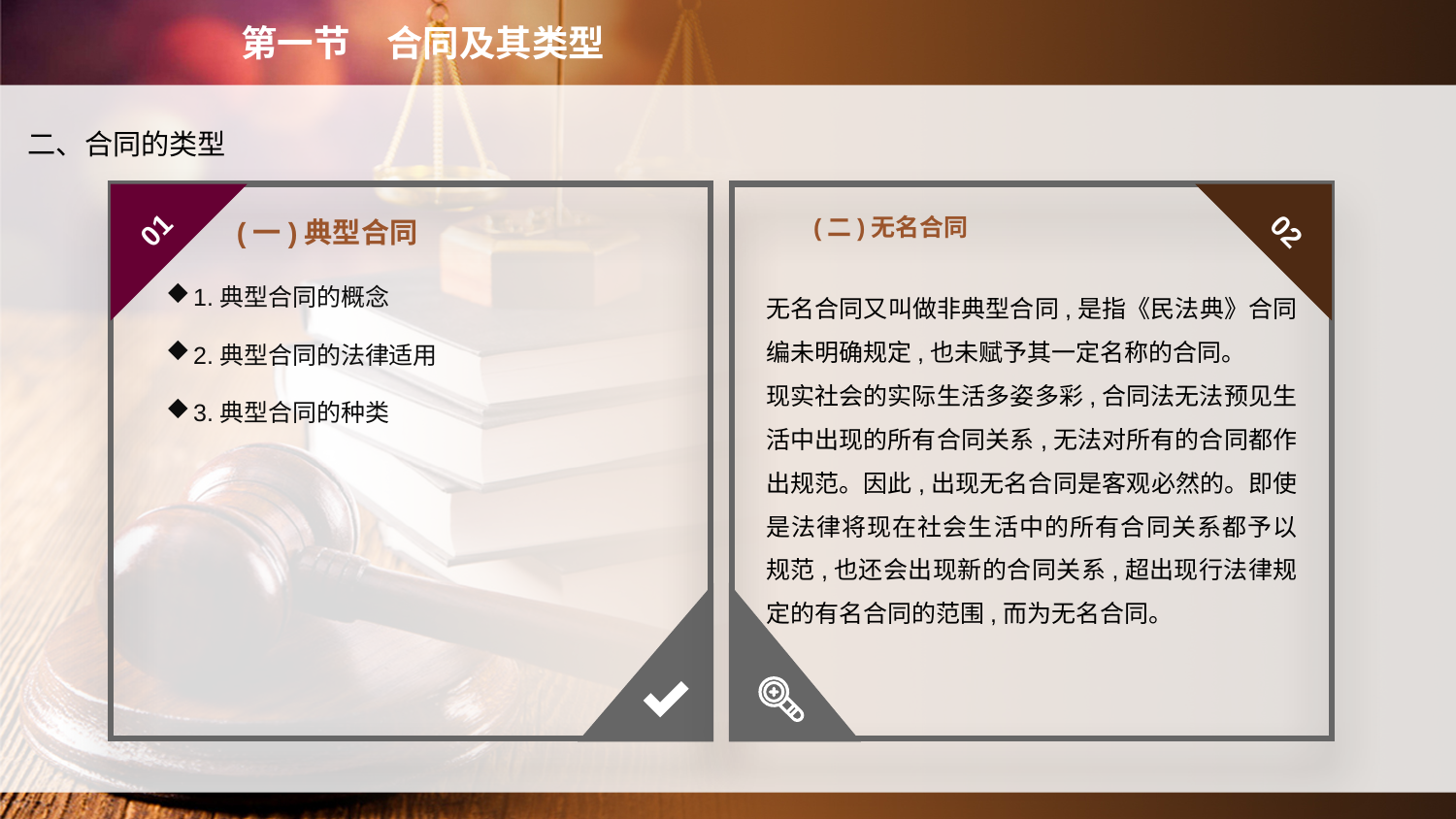

第一节　合同及其类型
二、合同的类型

(二)无名合同
01
02
(一)典型合同
1.典型合同的概念
2.典型合同的法律适用
3.典型合同的种类

无名合同又叫做非典型合同,是指《民法典》合同编未明确规定,也未赋予其一定名称的合同。
现实社会的实际生活多姿多彩,合同法无法预见生活中出现的所有合同关系,无法对所有的合同都作出规范。因此,出现无名合同是客观必然的。即使是法律将现在社会生活中的所有合同关系都予以规范,也还会出现新的合同关系,超出现行法律规定的有名合同的范围,而为无名合同。